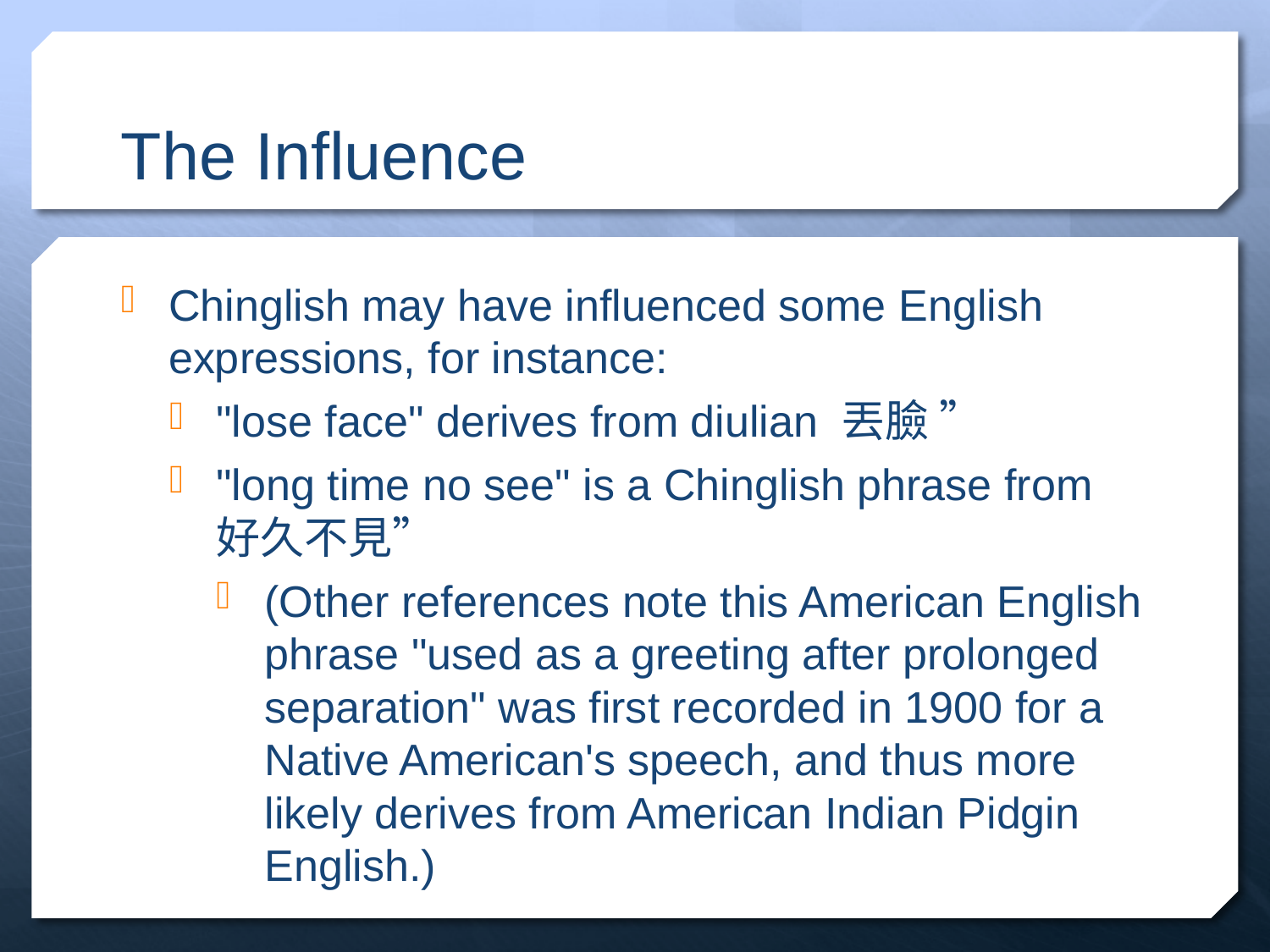

# The Influence
Chinglish may have influenced some English expressions, for instance:
"lose face" derives from diulian 丟臉 ”
"long time no see" is a Chinglish phrase from 好久不見”
(Other references note this American English phrase "used as a greeting after prolonged separation" was first recorded in 1900 for a Native American's speech, and thus more likely derives from American Indian Pidgin English.)